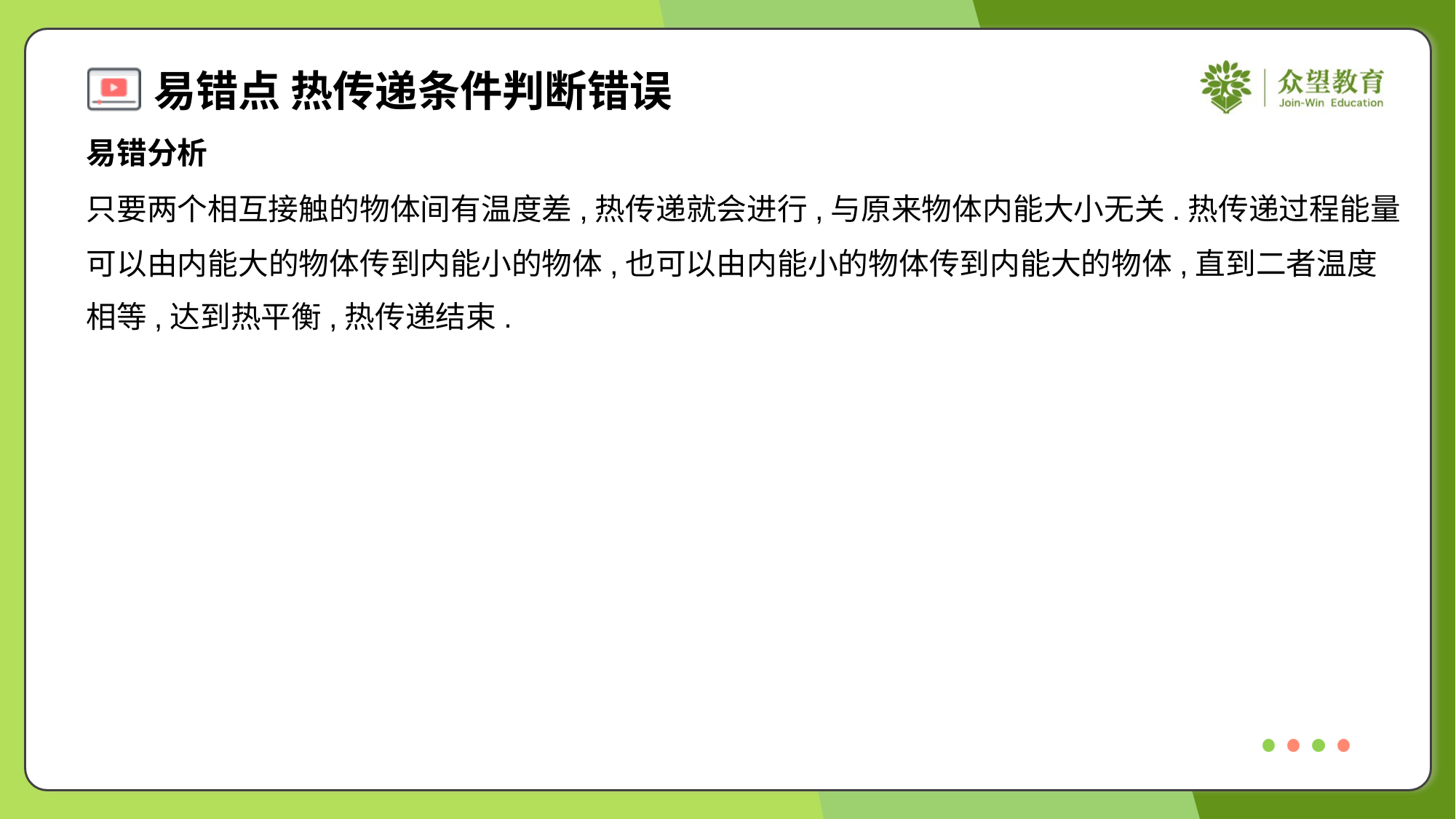

易错分析
只要两个相互接触的物体间有温度差,热传递就会进行,与原来物体内能大小无关.热传递过程能量
可以由内能大的物体传到内能小的物体,也可以由内能小的物体传到内能大的物体,直到二者温度
相等,达到热平衡,热传递结束.